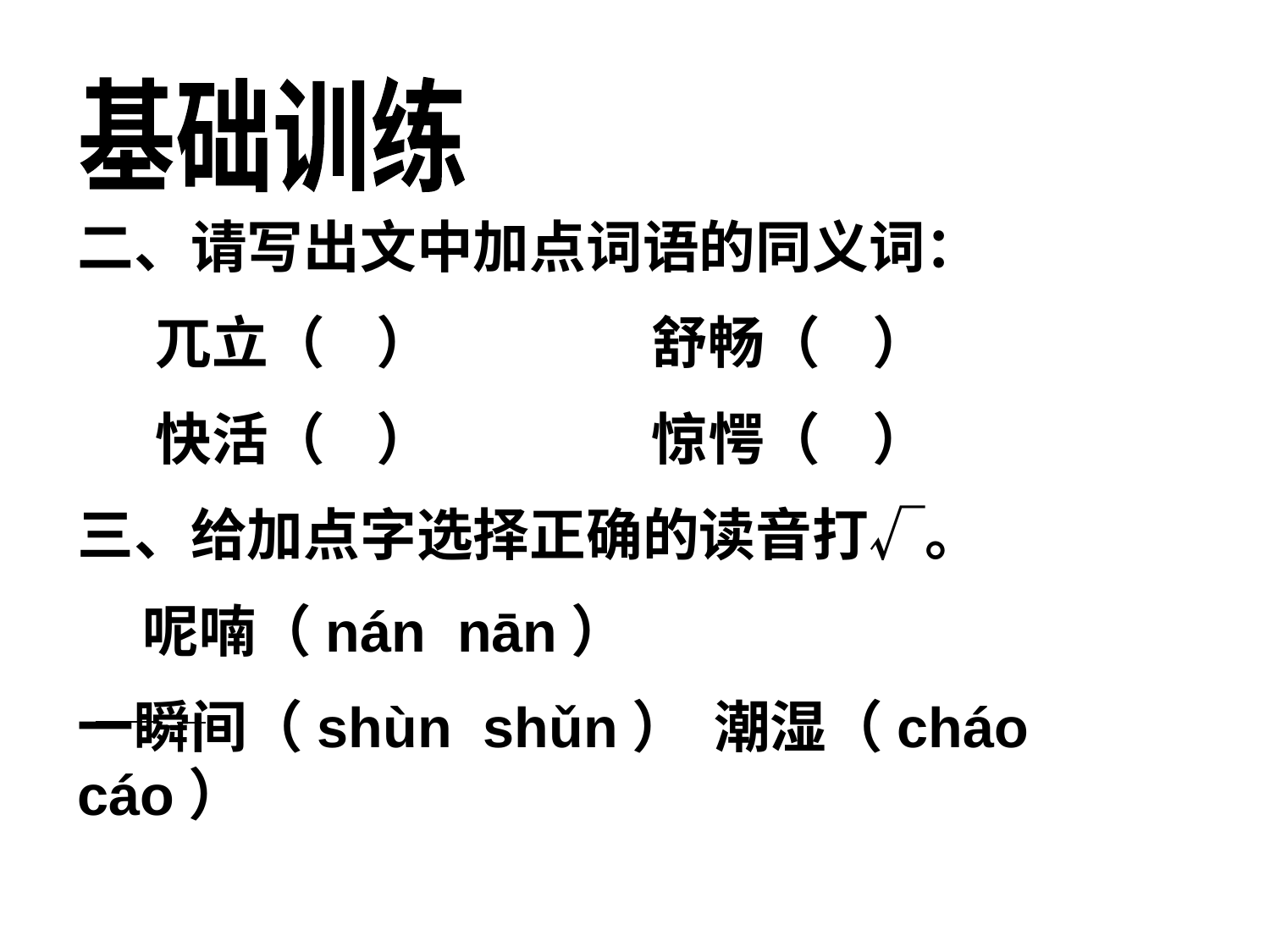

基础训练

二、请写出文中加点词语的同义词：
     兀立（    ）                 舒畅（    ）
     快活（    ）                 惊愕（    ）
三、给加点字选择正确的读音打√。
    呢喃（nán  nān）
一瞬间（shùn  shǔn）  潮湿（cháo  cáo）